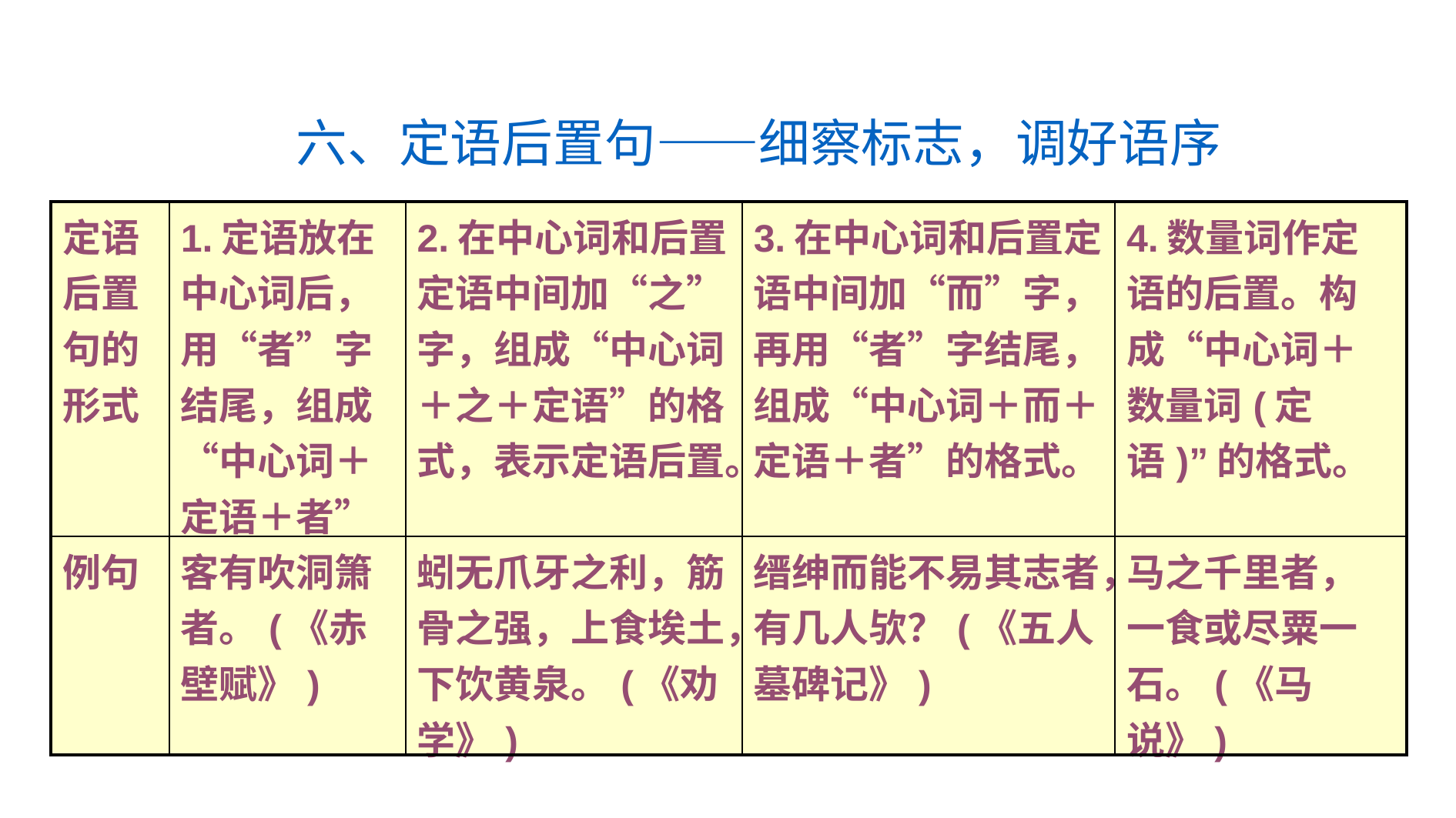

六、定语后置句——细察标志，调好语序
| 定语后置句的形式 | 1.定语放在中心词后，用“者”字结尾，组成“中心词＋定语＋者”的格式。 | 2.在中心词和后置定语中间加“之”字，组成“中心词＋之＋定语”的格式，表示定语后置。 | 3.在中心词和后置定语中间加“而”字，再用“者”字结尾，组成“中心词＋而＋定语＋者”的格式。 | 4.数量词作定语的后置。构成“中心词＋数量词(定语)”的格式。 |
| --- | --- | --- | --- | --- |
| 例句 | 客有吹洞箫者。(《赤壁赋》) | 蚓无爪牙之利，筋骨之强，上食埃土，下饮黄泉。(《劝学》) | 缙绅而能不易其志者，有几人欤？(《五人墓碑记》) | 马之千里者，一食或尽粟一石。(《马说》) |